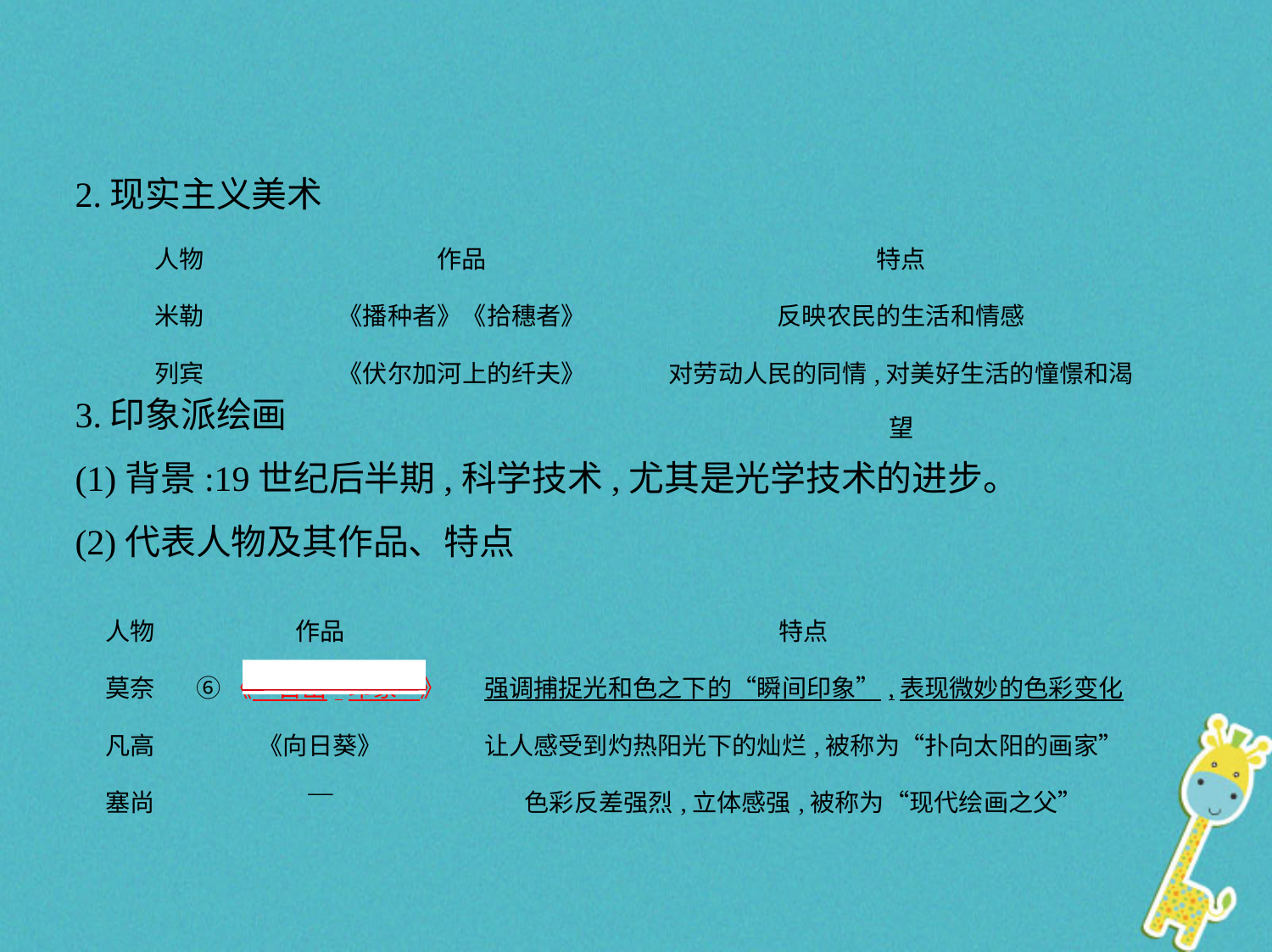

2.现实主义美术
| 人物 | 作品 | 特点 |
| --- | --- | --- |
| 米勒 | 《播种者》《拾穗者》 | 反映农民的生活和情感 |
| 列宾 | 《伏尔加河上的纤夫》 | 对劳动人民的同情,对美好生活的憧憬和渴望 |
3.印象派绘画
(1)背景:19世纪后半期,科学技术,尤其是光学技术的进步。
(2)代表人物及其作品、特点
| 人物 | 作品 | 特点 |
| --- | --- | --- |
| 莫奈 | ⑥《　日出·印象    》 | 强调捕捉光和色之下的“瞬间印象”,表现微妙的色彩变化 |
| 凡高 | 《向日葵》 | 让人感受到灼热阳光下的灿烂,被称为“扑向太阳的画家” |
| 塞尚 | — | 色彩反差强烈,立体感强,被称为“现代绘画之父” |